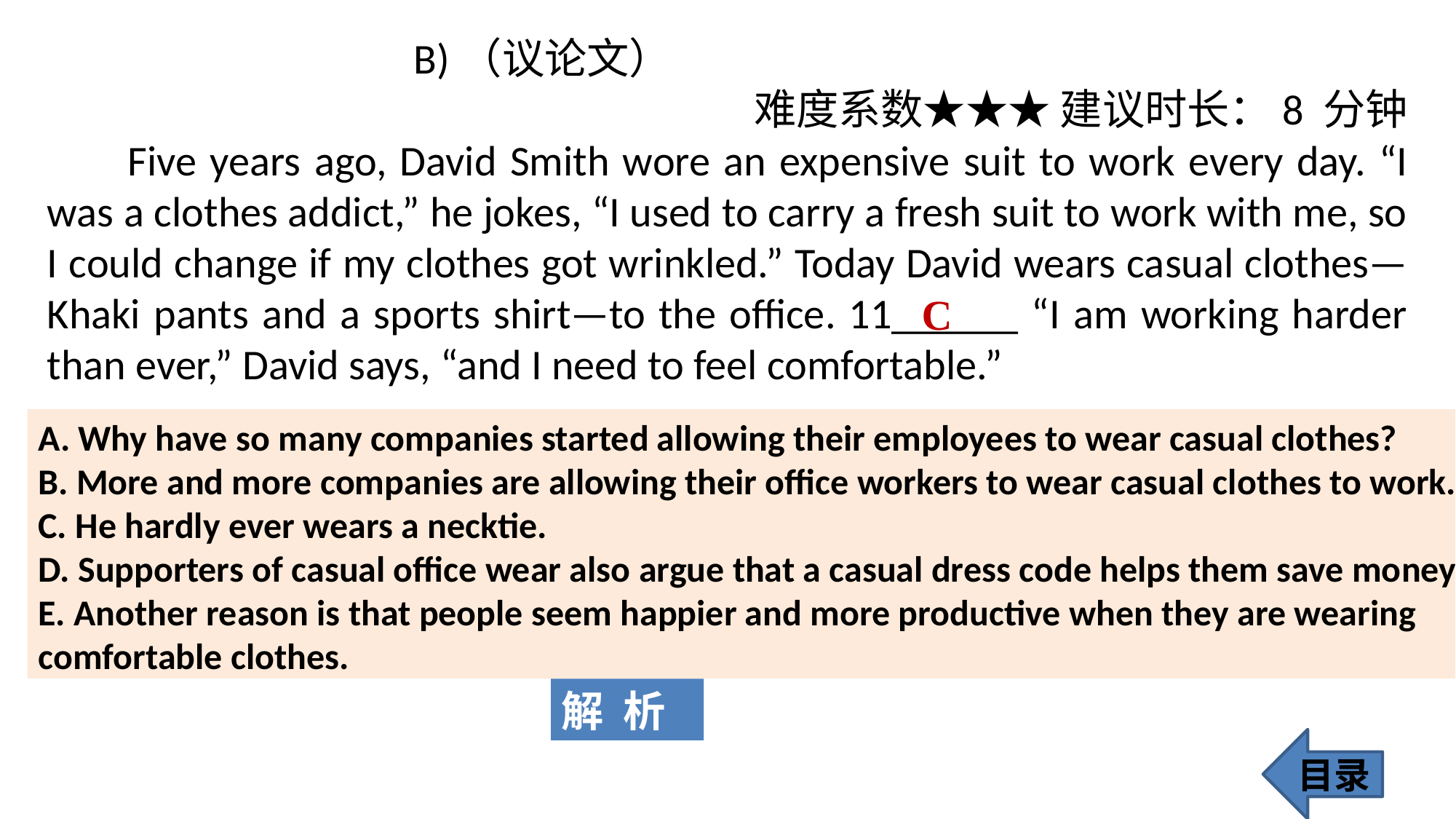

B)（议论文）
难度系数★★★ 建议时长：8 分钟
      Five years ago, David Smith wore an expensive suit to work every day. “I was a clothes addict,” he jokes, “I used to carry a fresh suit to work with me, so I could change if my clothes got wrinkled.” Today David wears casual clothes—Khaki pants and a sports shirt—to the office. 11______ “I am working harder than ever,” David says, “and I need to feel comfortable.”

C
A. Why have so many companies started allowing their employees to wear casual clothes?
B. More and more companies are allowing their office workers to wear casual clothes to work.
C. He hardly ever wears a necktie.
D. Supporters of casual office wear also argue that a casual dress code helps them save money.
E. Another reason is that people seem happier and more productive when they are wearing comfortable clothes.
解  析
目录
204